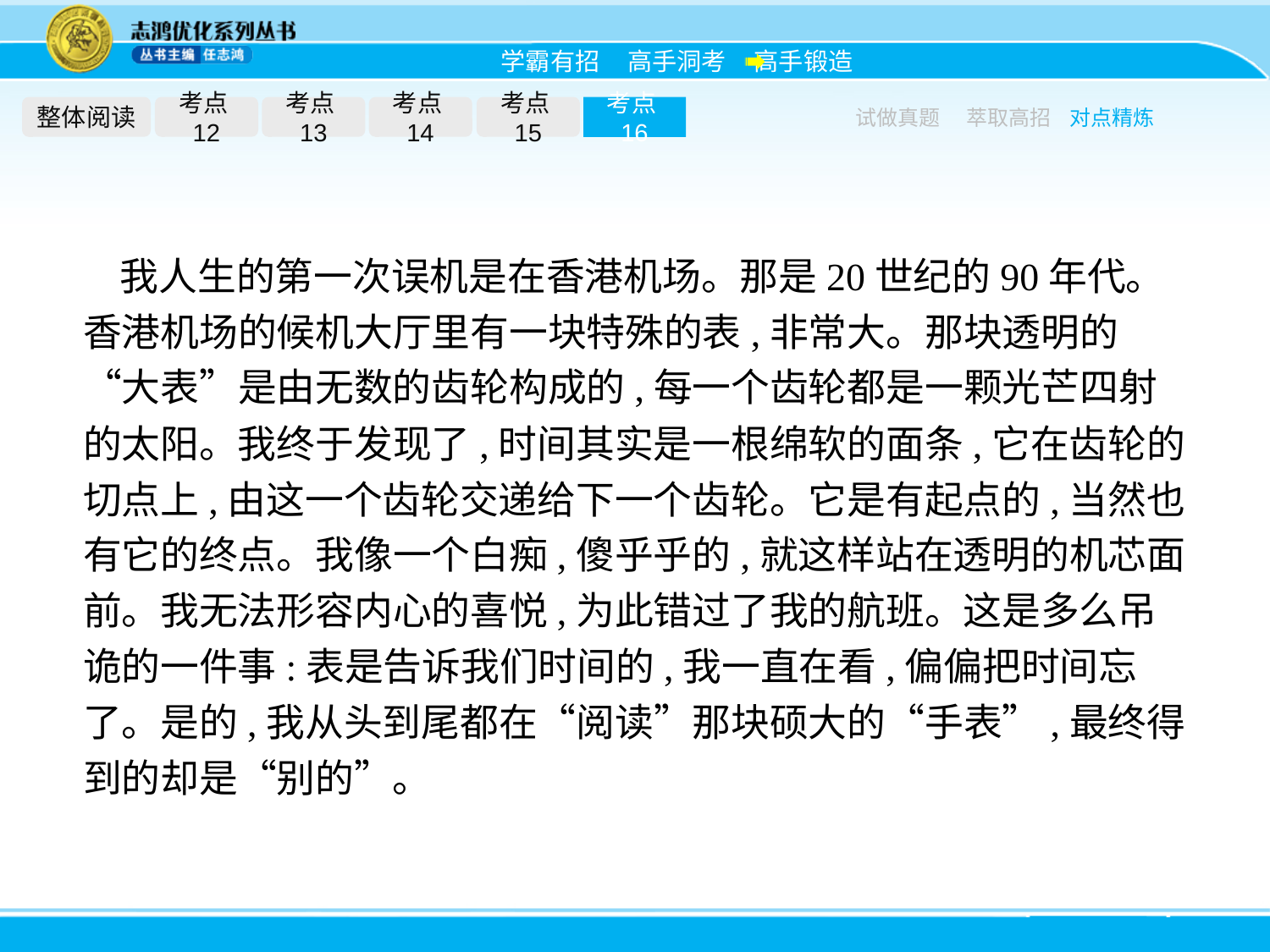

整体阅读
考点12
考点13
考点14
考点15
考点16
试做真题
萃取高招
对点精炼
我人生的第一次误机是在香港机场。那是20世纪的90年代。香港机场的候机大厅里有一块特殊的表,非常大。那块透明的“大表”是由无数的齿轮构成的,每一个齿轮都是一颗光芒四射的太阳。我终于发现了,时间其实是一根绵软的面条,它在齿轮的切点上,由这一个齿轮交递给下一个齿轮。它是有起点的,当然也有它的终点。我像一个白痴,傻乎乎的,就这样站在透明的机芯面前。我无法形容内心的喜悦,为此错过了我的航班。这是多么吊诡的一件事:表是告诉我们时间的,我一直在看,偏偏把时间忘了。是的,我从头到尾都在“阅读”那块硕大的“手表”,最终得到的却是“别的”。